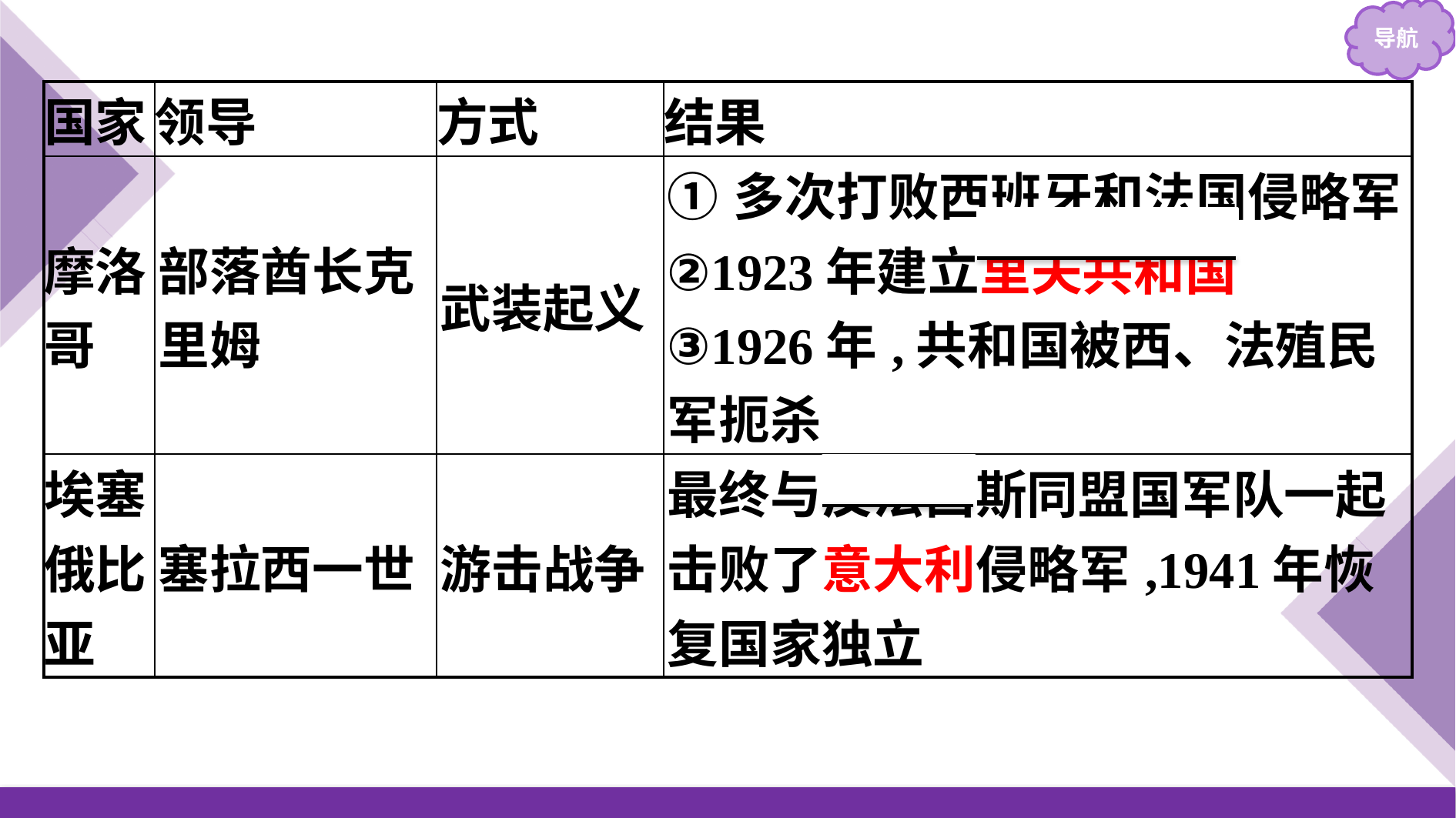

| 国家 | 领导 | 方式 | 结果 |
| --- | --- | --- | --- |
| 摩洛 哥 | 部落酋长克里姆 | 武装起义 | ①多次打败西班牙和法国侵略军 ②1923年建立里夫共和国 ③1926年,共和国被西、法殖民军扼杀 |
| 埃塞 俄比 亚 | 塞拉西一世 | 游击战争 | 最终与反法西斯同盟国军队一起击败了意大利侵略军,1941年恢复国家独立 |